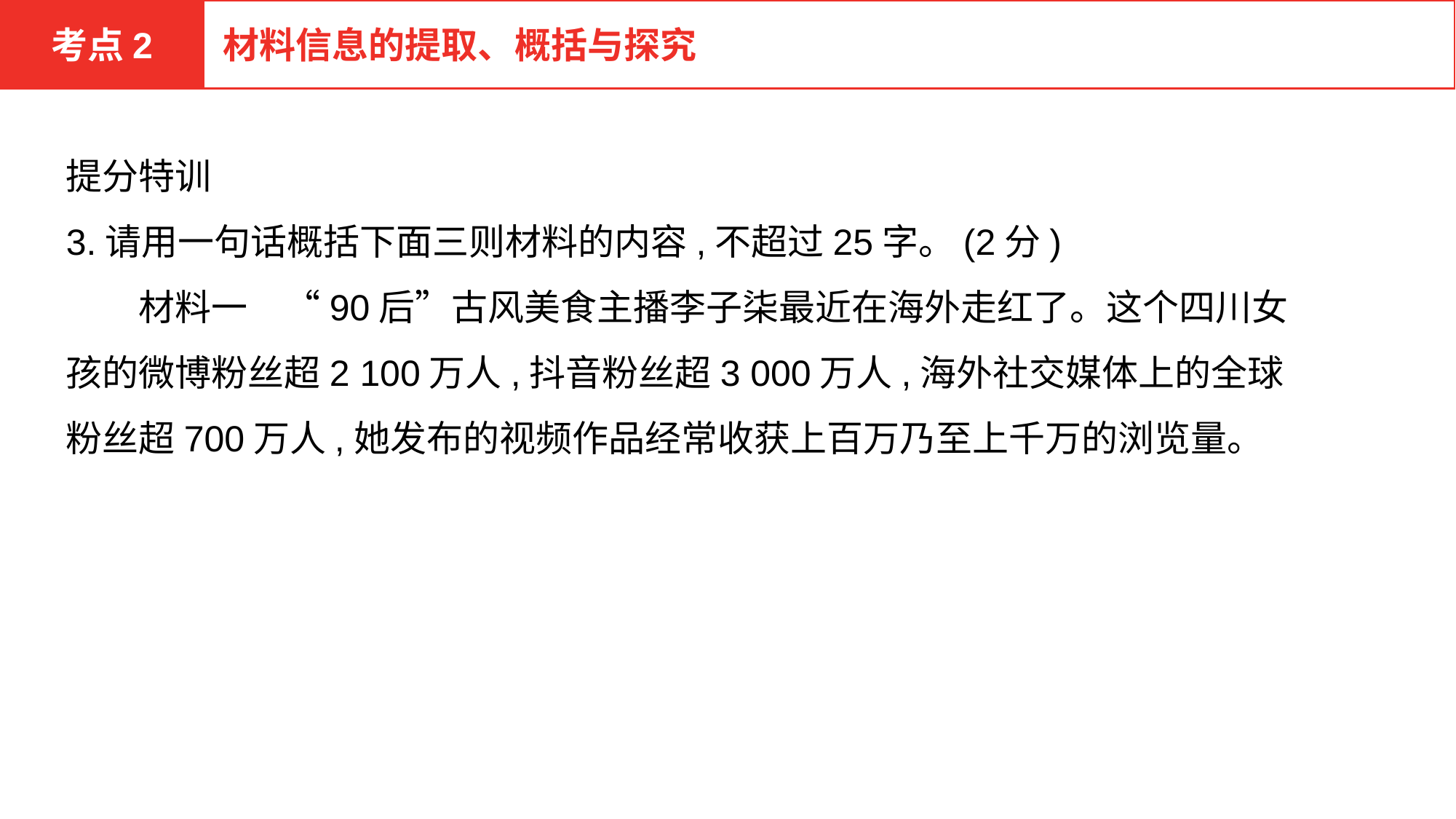

考点2
材料信息的提取、概括与探究
提分特训
3.请用一句话概括下面三则材料的内容,不超过25字。(2分)
　　材料一　“90后”古风美食主播李子柒最近在海外走红了。这个四川女孩的微博粉丝超2 100万人,抖音粉丝超3 000万人,海外社交媒体上的全球粉丝超700万人,她发布的视频作品经常收获上百万乃至上千万的浏览量。